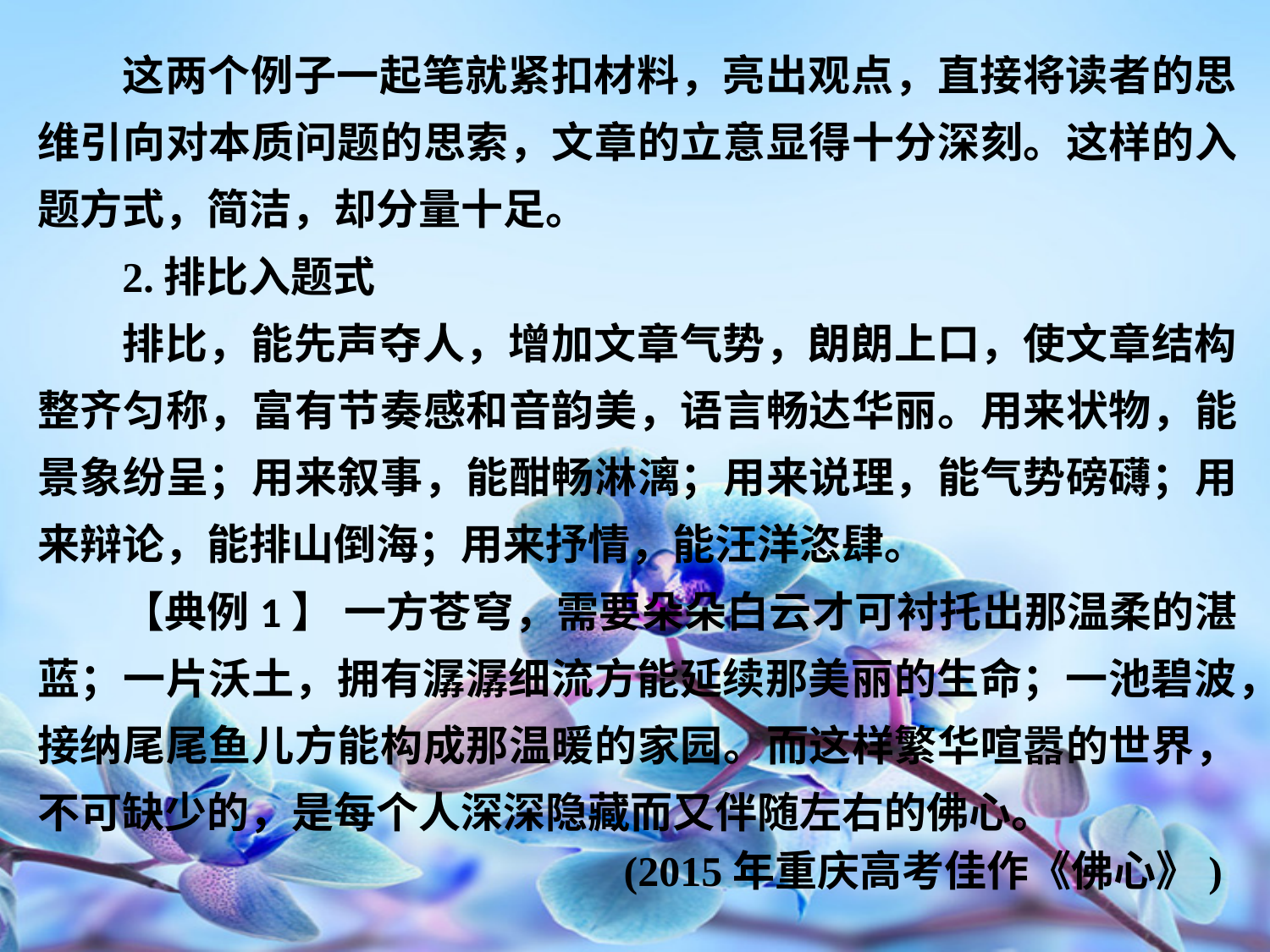

这两个例子一起笔就紧扣材料，亮出观点，直接将读者的思维引向对本质问题的思索，文章的立意显得十分深刻。这样的入题方式，简洁，却分量十足。
2.排比入题式
排比，能先声夺人，增加文章气势，朗朗上口，使文章结构整齐匀称，富有节奏感和音韵美，语言畅达华丽。用来状物，能景象纷呈；用来叙事，能酣畅淋漓；用来说理，能气势磅礴；用来辩论，能排山倒海；用来抒情，能汪洋恣肆。
【典例1】 一方苍穹，需要朵朵白云才可衬托出那温柔的湛蓝；一片沃土，拥有潺潺细流方能延续那美丽的生命；一池碧波，接纳尾尾鱼儿方能构成那温暖的家园。而这样繁华喧嚣的世界，不可缺少的，是每个人深深隐藏而又伴随左右的佛心。

(2015年重庆高考佳作《佛心》)